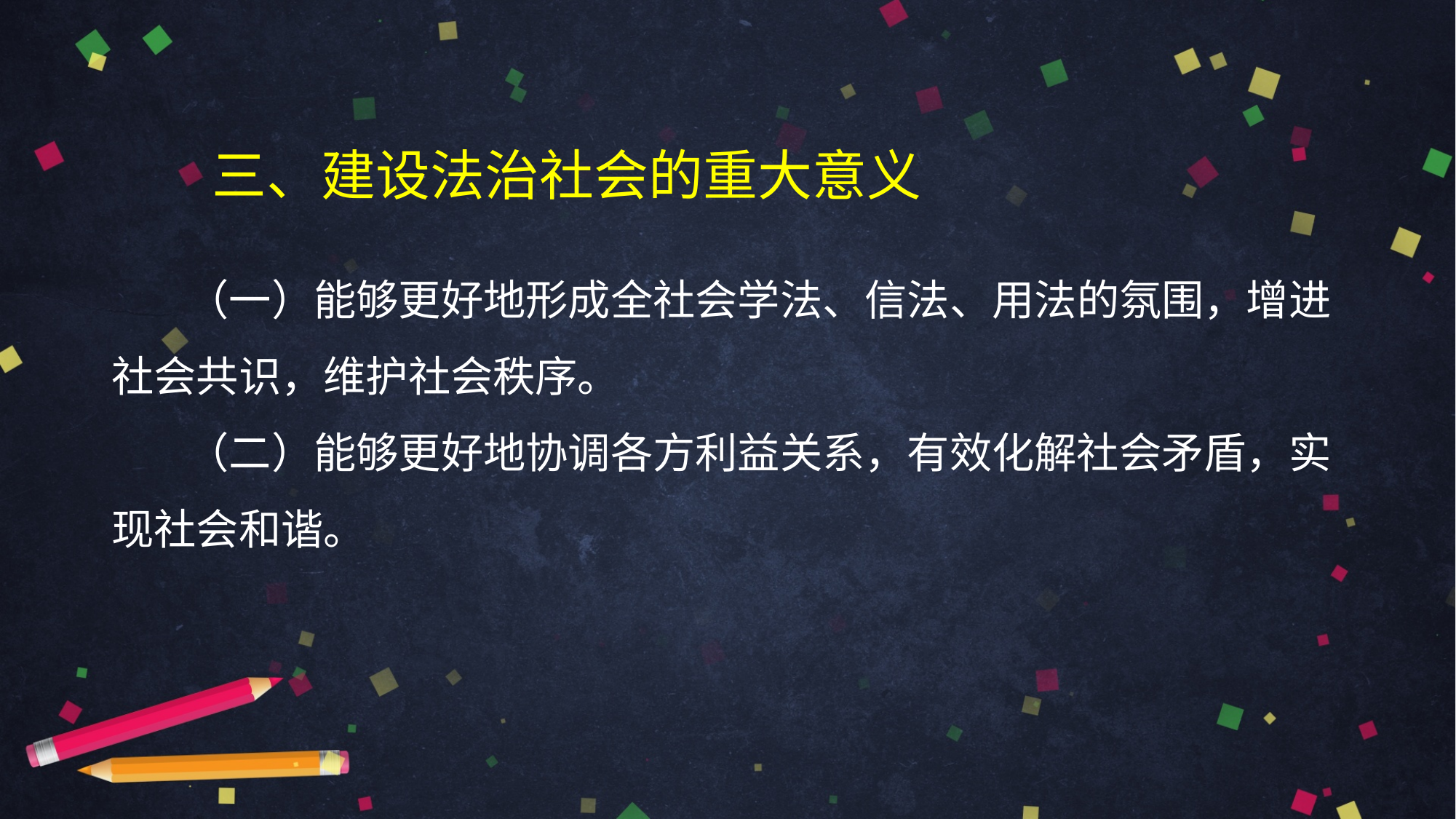

三、建设法治社会的重大意义
（一）能够更好地形成全社会学法、信法、用法的氛围，增进社会共识，维护社会秩序。
（二）能够更好地协调各方利益关系，有效化解社会矛盾，实现社会和谐。